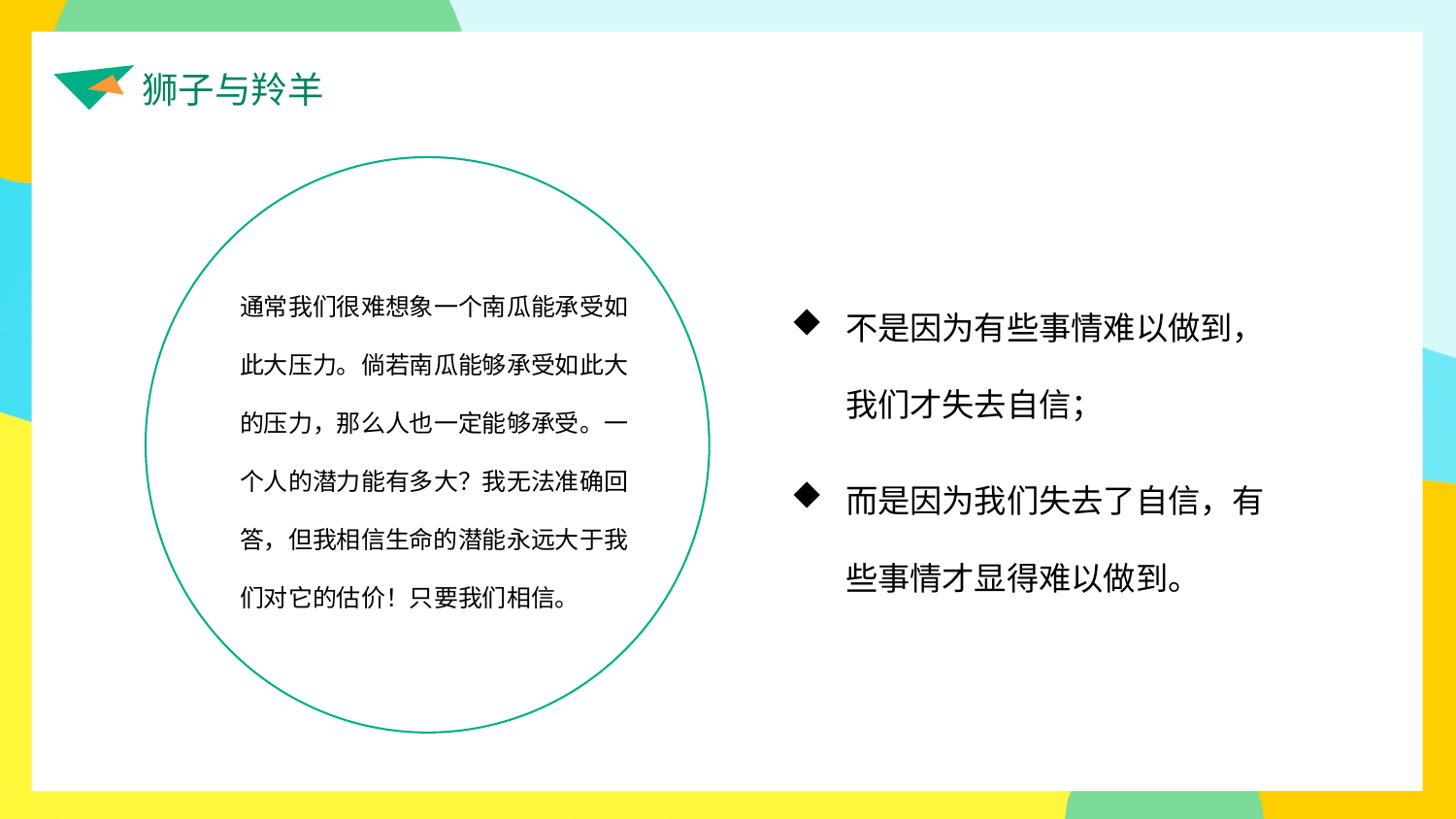

通常我们很难想象一个南瓜能承受如此大压力。倘若南瓜能够承受如此大的压力，那么人也一定能够承受。一个人的潜力能有多大？我无法准确回答，但我相信生命的潜能永远大于我们对它的估价！只要我们相信。
不是因为有些事情难以做到，我们才失去自信；
而是因为我们失去了自信，有些事情才显得难以做到。